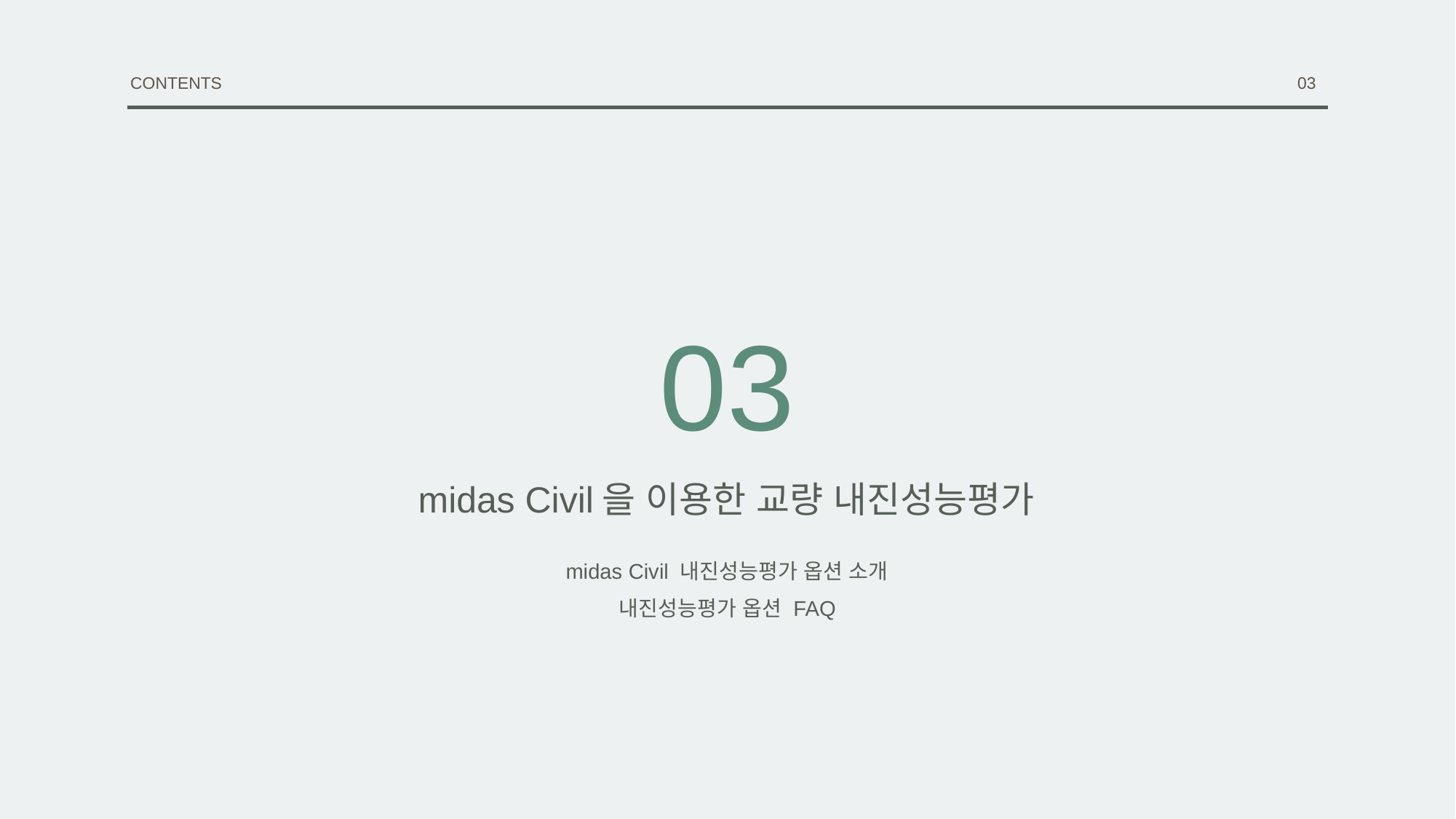

CONTENTS
03
03
midas Civil을 이용한 교량 내진성능평가
midas Civil 내진성능평가 옵션 소개
내진성능평가 옵션 FAQ